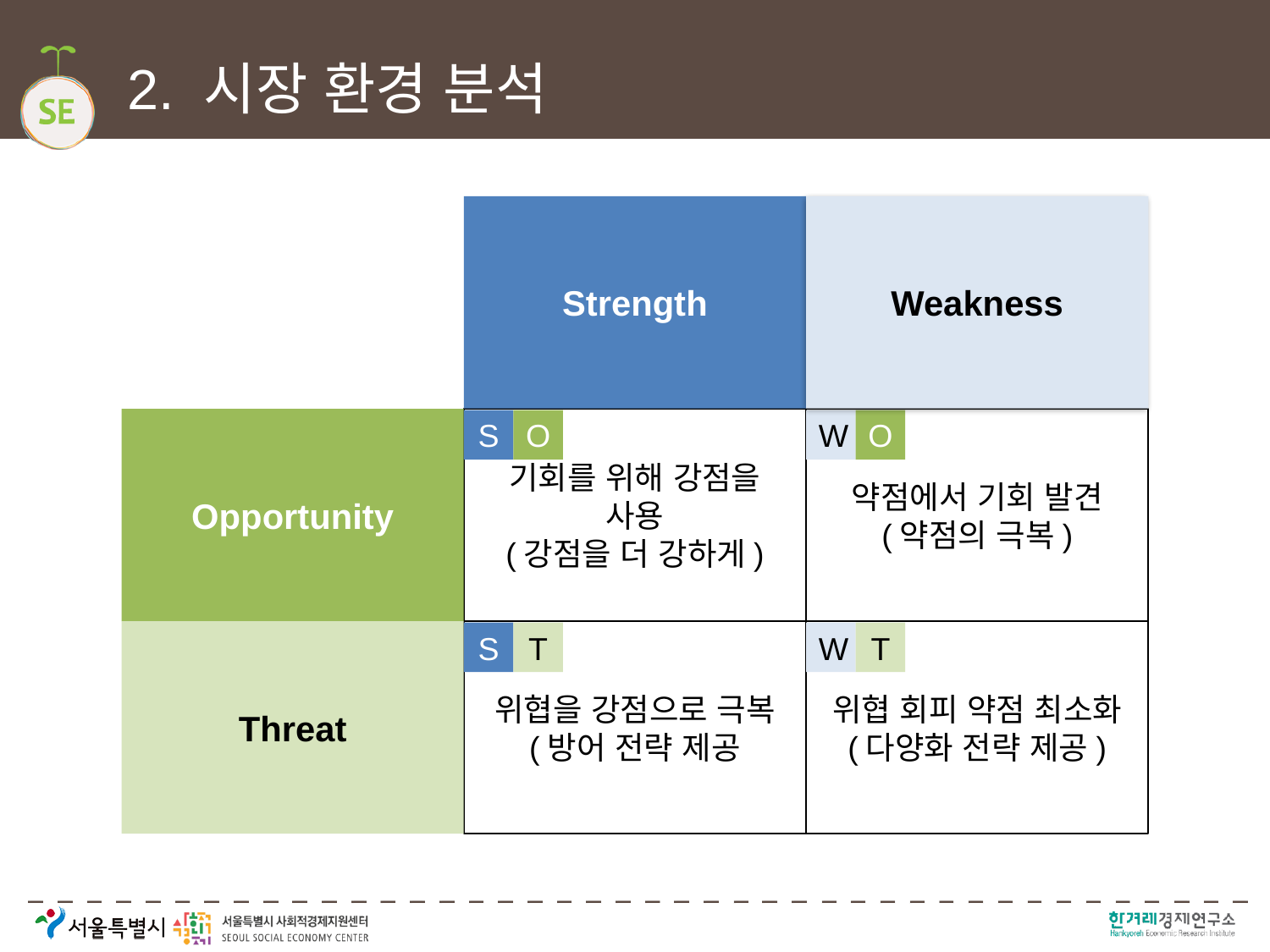

# 2. 시장 환경 분석
Strength
Weakness
Opportunity
기회를 위해 강점을 사용
(강점을 더 강하게)
약점에서 기회 발견
(약점의 극복)
S
O
W
O
Threat
위협을 강점으로 극복
(방어 전략 제공
위협 회피 약점 최소화
(다양화 전략 제공)
S
T
W
T